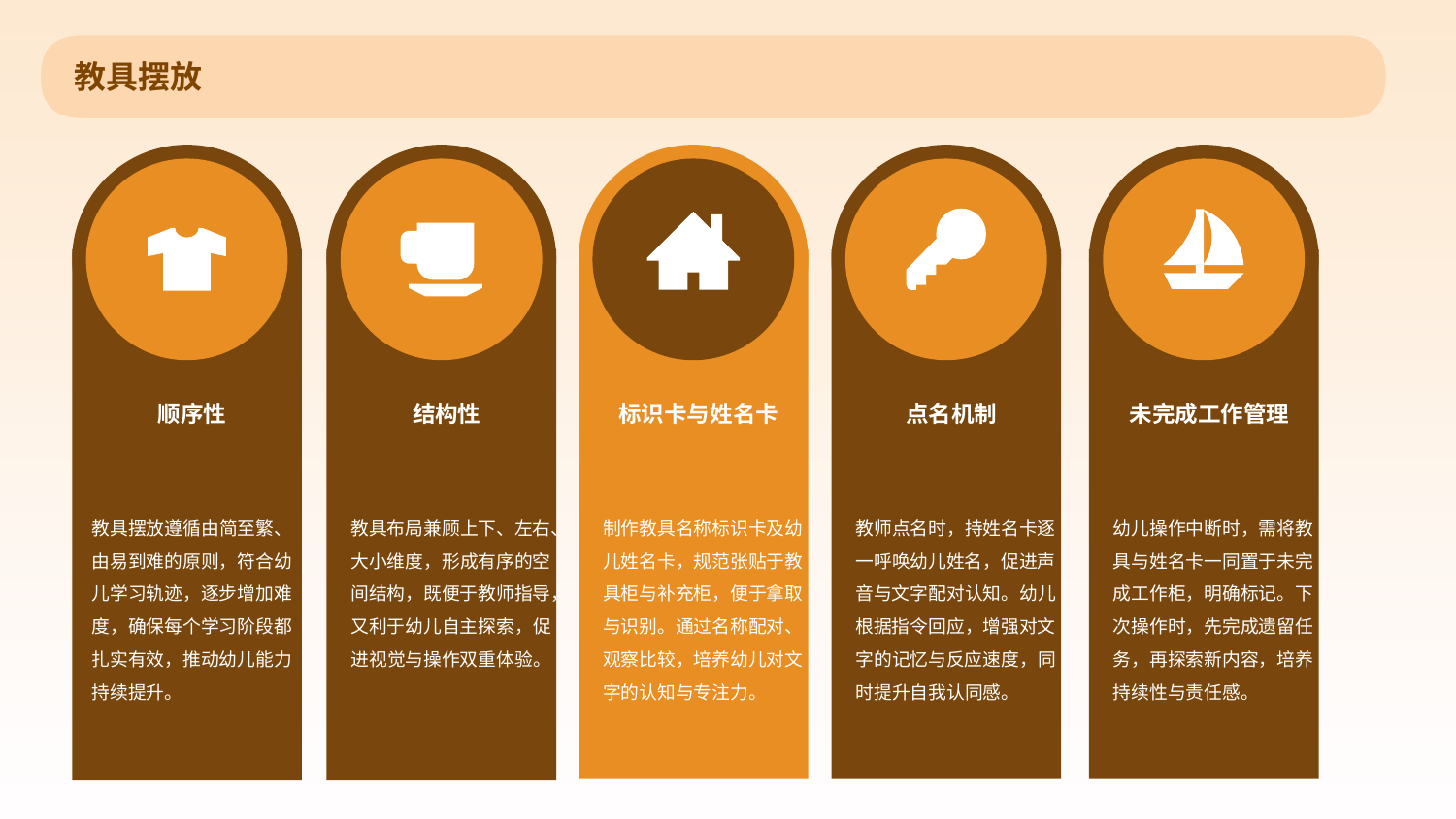

教具摆放

顺序性
结构性
标识卡与姓名卡
点名机制
未完成工作管理
教具摆放遵循由简至繁、由易到难的原则，符合幼儿学习轨迹，逐步增加难度，确保每个学习阶段都扎实有效，推动幼儿能力持续提升。
教具布局兼顾上下、左右、大小维度，形成有序的空间结构，既便于教师指导，又利于幼儿自主探索，促进视觉与操作双重体验。
制作教具名称标识卡及幼儿姓名卡，规范张贴于教具柜与补充柜，便于拿取与识别。通过名称配对、观察比较，培养幼儿对文字的认知与专注力。
教师点名时，持姓名卡逐一呼唤幼儿姓名，促进声音与文字配对认知。幼儿根据指令回应，增强对文字的记忆与反应速度，同时提升自我认同感。
幼儿操作中断时，需将教具与姓名卡一同置于未完成工作柜，明确标记。下次操作时，先完成遗留任务，再探索新内容，培养持续性与责任感。